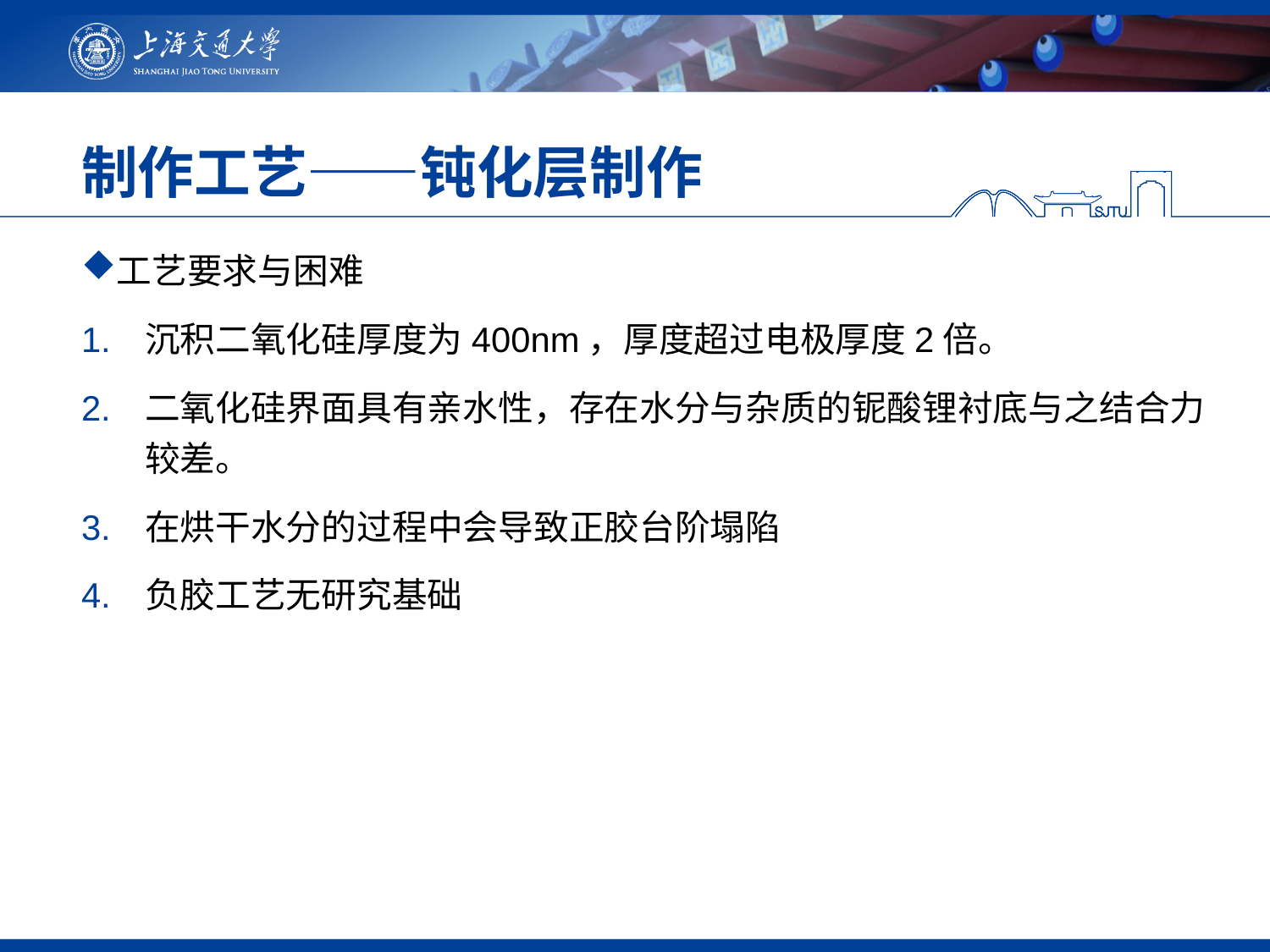

# 制作工艺——钝化层制作
工艺要求与困难
沉积二氧化硅厚度为400nm，厚度超过电极厚度2倍。
二氧化硅界面具有亲水性，存在水分与杂质的铌酸锂衬底与之结合力较差。
在烘干水分的过程中会导致正胶台阶塌陷
负胶工艺无研究基础